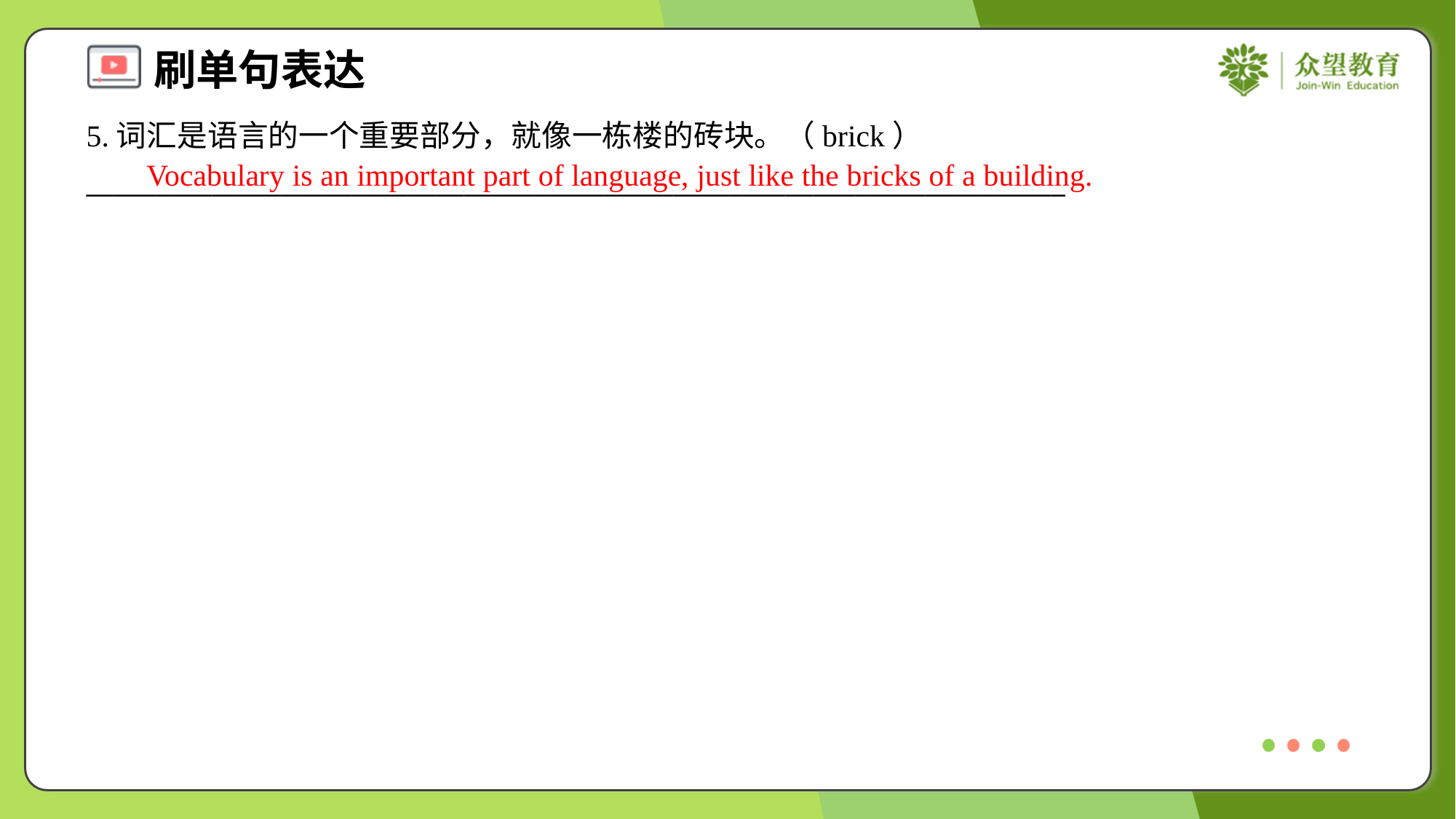

5.词汇是语言的一个重要部分，就像一栋楼的砖块。（brick）
______________________________________________________________________
Vocabulary is an important part of language, just like the bricks of a building.